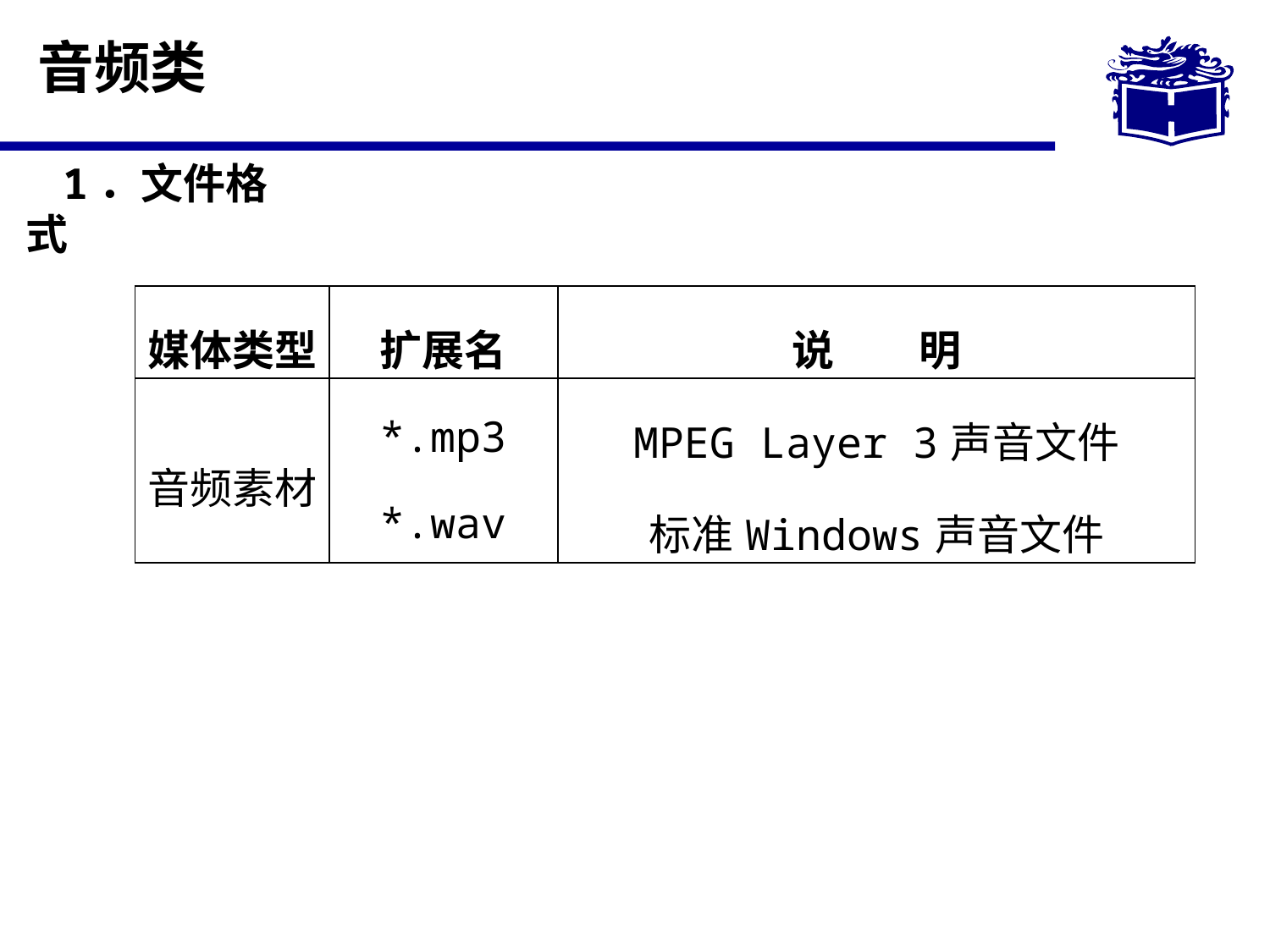

# 音频类
1．文件格式
| 媒体类型 | 扩展名 | 说　　明 |
| --- | --- | --- |
| 音频素材 | \*.mp3 \*.wav | MPEG Layer 3声音文件 标准Windows声音文件 |